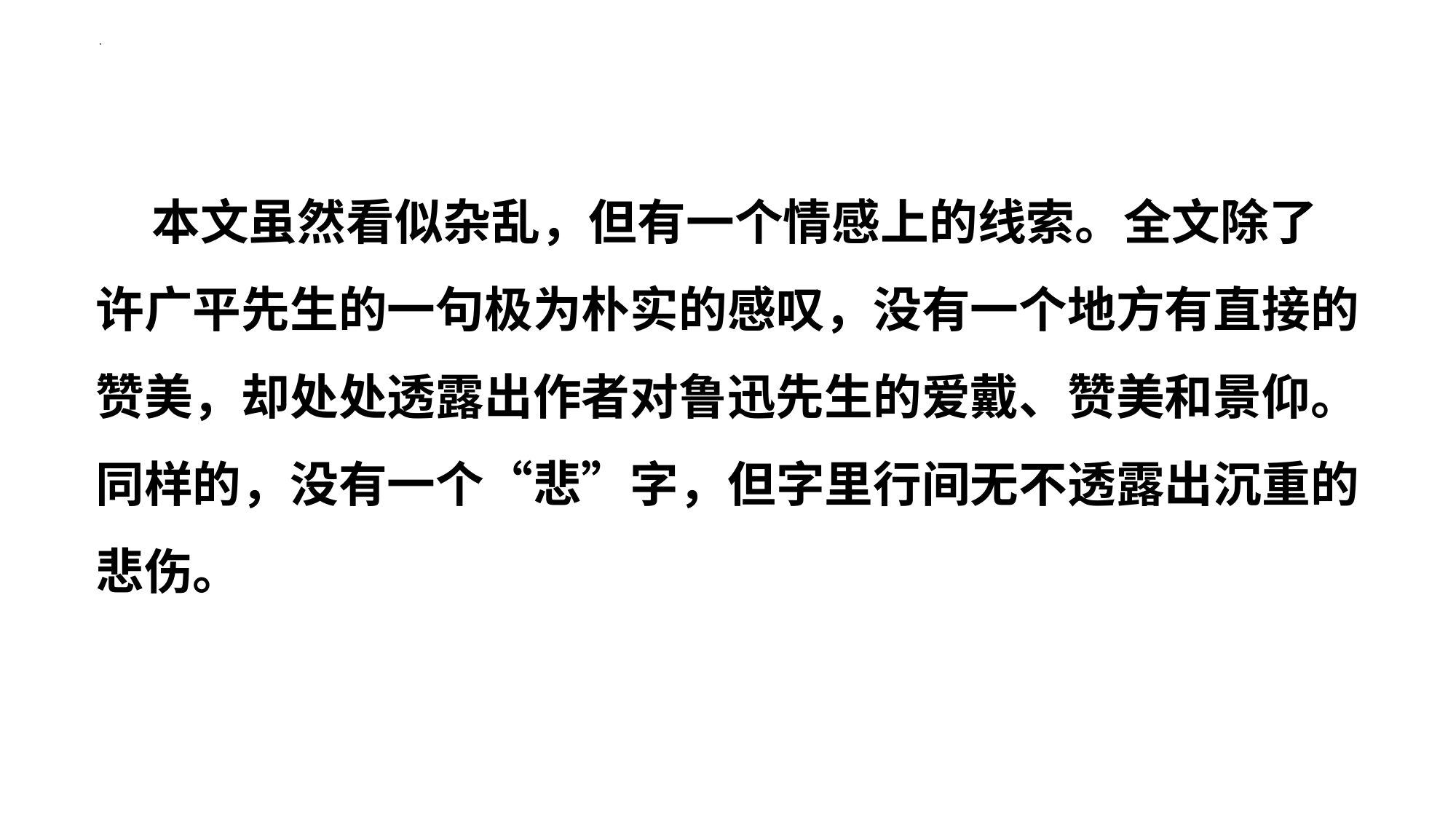

本文虽然看似杂乱，但有一个情感上的线索。全文除了许广平先生的一句极为朴实的感叹，没有一个地方有直接的赞美，却处处透露出作者对鲁迅先生的爱戴、赞美和景仰。同样的，没有一个“悲”字，但字里行间无不透露出沉重的悲伤。